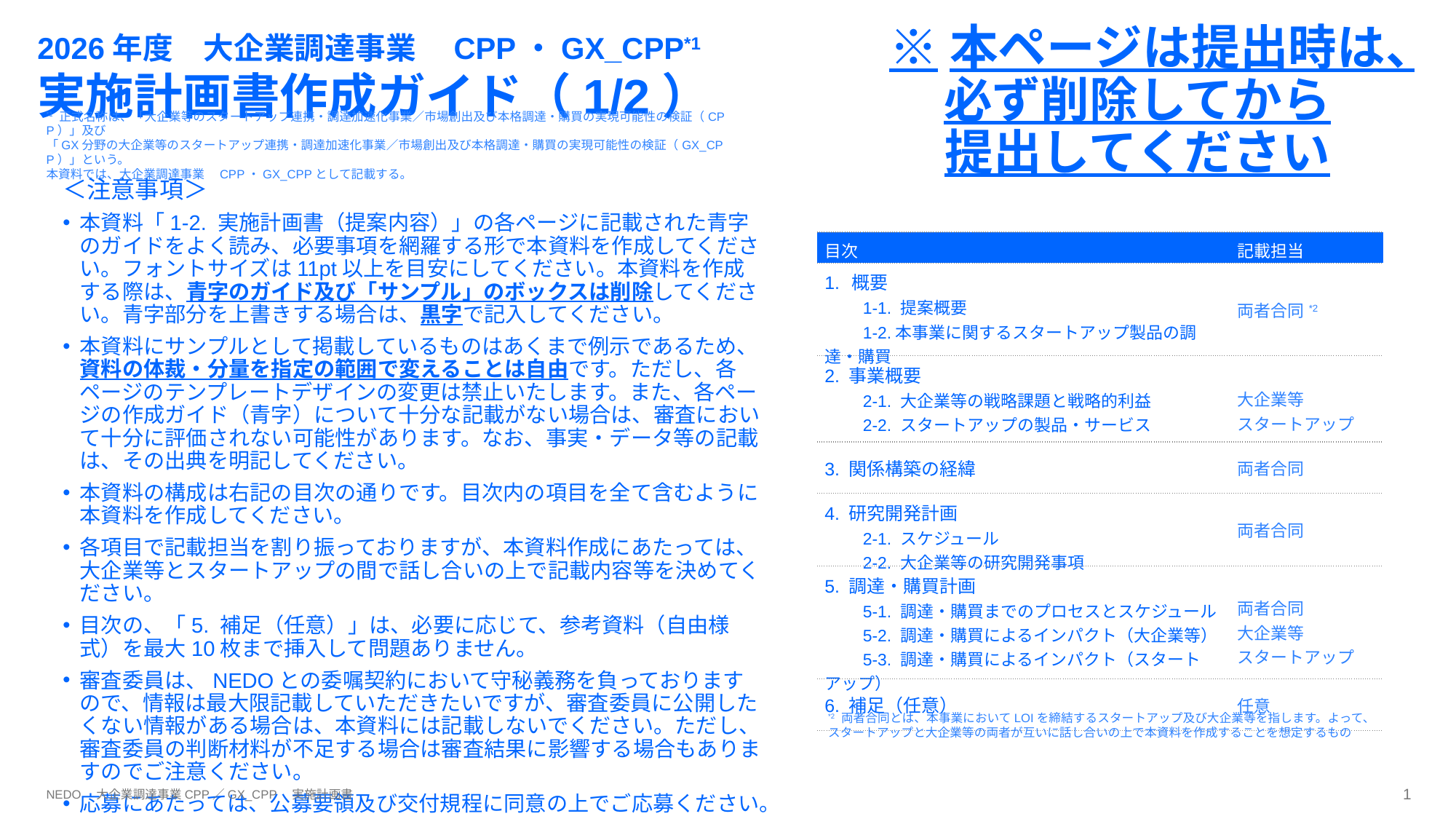

2026年度　大企業調達事業　CPP・GX_CPP*1
実施計画書作成ガイド（1/2）
※本ページは提出時は、必ず削除してから
提出してください
*1 正式名称は、「大企業等のスタートアップ連携・調達加速化事業／市場創出及び本格調達・購買の実現可能性の検証（CPP）」及び
「GX分野の大企業等のスタートアップ連携・調達加速化事業／市場創出及び本格調達・購買の実現可能性の検証（GX_CPP）」という。
本資料では、大企業調達事業　CPP・GX_CPPとして記載する。
＜注意事項＞
本資料「1-2. 実施計画書（提案内容）」の各ページに記載された青字のガイドをよく読み、必要事項を網羅する形で本資料を作成してください。フォントサイズは11pt以上を目安にしてください。本資料を作成する際は、青字のガイド及び「サンプル」のボックスは削除してください。青字部分を上書きする場合は、黒字で記入してください。
本資料にサンプルとして掲載しているものはあくまで例示であるため、資料の体裁・分量を指定の範囲で変えることは自由です。ただし、各ページのテンプレートデザインの変更は禁止いたします。また、各ページの作成ガイド（青字）について十分な記載がない場合は、審査において十分に評価されない可能性があります。なお、事実・データ等の記載は、その出典を明記してください。
本資料の構成は右記の目次の通りです。目次内の項目を全て含むように本資料を作成してください。
各項目で記載担当を割り振っておりますが、本資料作成にあたっては、大企業等とスタートアップの間で話し合いの上で記載内容等を決めてください。
目次の、「5. 補足（任意）」は、必要に応じて、参考資料（自由様式）を最大10枚まで挿入して問題ありません。
審査委員は、NEDOとの委嘱契約において守秘義務を負っておりますので、情報は最大限記載していただきたいですが、審査委員に公開したくない情報がある場合は、本資料には記載しないでください。ただし、審査委員の判断材料が不足する場合は審査結果に影響する場合もありますのでご注意ください。
応募にあたっては、公募要領及び交付規程に同意の上でご応募ください。
提出書類一式の容量は最大100MB以内としてください。
| 目次 | 記載担当 |
| --- | --- |
| 概要 　　1-1. 提案概要　 　　1-2.本事業に関するスタートアップ製品の調達・購買 | 両者合同\*2 |
| 2. 事業概要 　　2-1. 大企業等の戦略課題と戦略的利益　 　　2-2. スタートアップの製品・サービス | 大企業等 スタートアップ |
| 3. 関係構築の経緯 | 両者合同 |
| 4. 研究開発計画 　　2-1. スケジュール　 　　2-2. 大企業等の研究開発事項 | 両者合同 |
| 5. 調達・購買計画 　　5-1. 調達・購買までのプロセスとスケジュール 　　5-2. 調達・購買によるインパクト（大企業等） 　　5-3. 調達・購買によるインパクト（スタートアップ） | 両者合同 大企業等 スタートアップ |
| 6. 補足（任意） | 任意 |
*2 両者合同とは、本事業においてLOIを締結するスタートアップ及び大企業等を指します。よって、スタートアップと大企業等の両者が互いに話し合いの上で本資料を作成することを想定するもの
NEDO　大企業調達事業CPP／GX_CPP　実施計画書
1